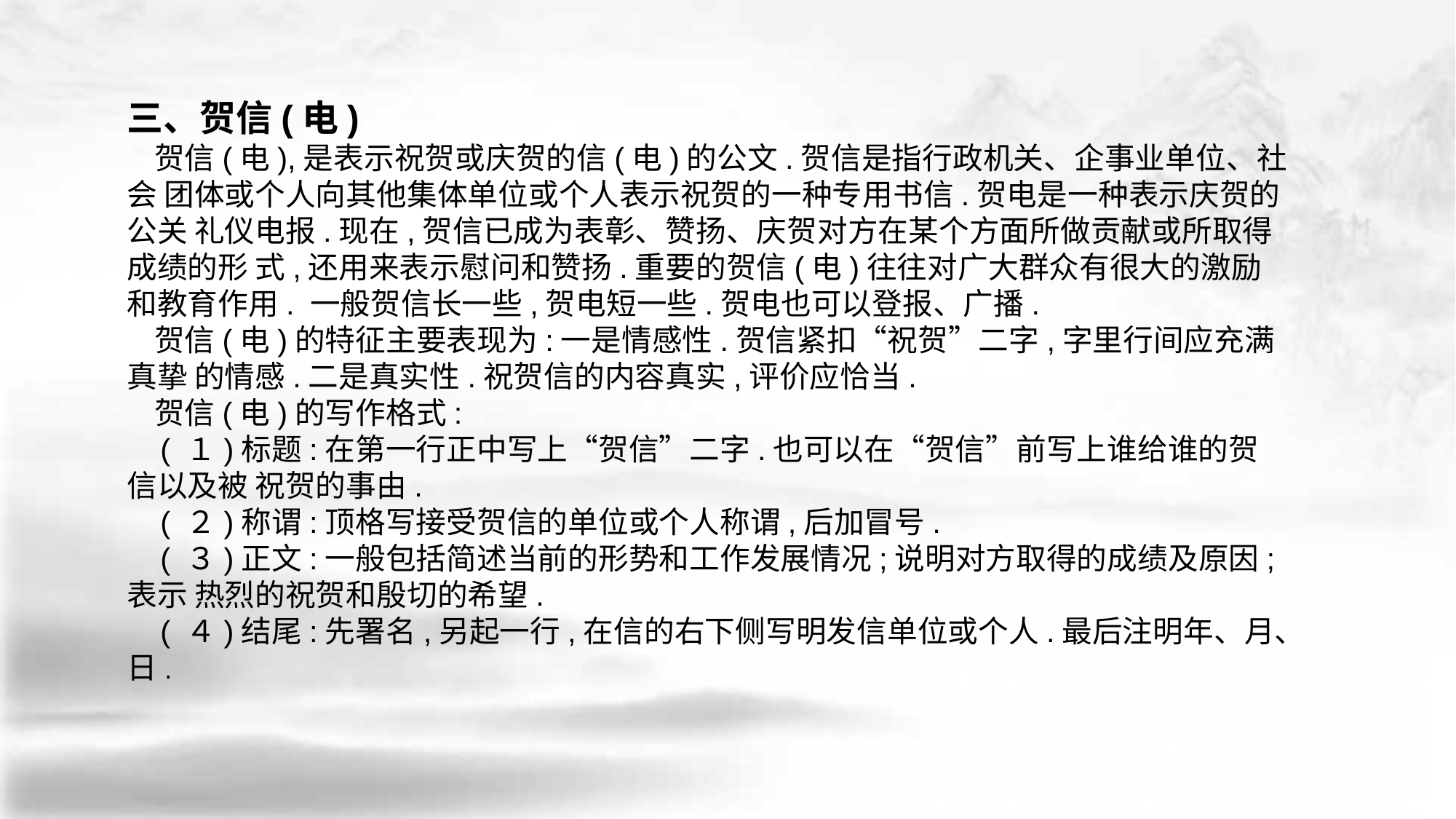

三、贺信(电)
   贺信(电),是表示祝贺或庆贺的信(电)的公文.贺信是指行政机关、企事业单位、社会 团体或个人向其他集体单位或个人表示祝贺的一种专用书信.贺电是一种表示庆贺的公关 礼仪电报.现在,贺信已成为表彰、赞扬、庆贺对方在某个方面所做贡献或所取得成绩的形 式,还用来表示慰问和赞扬.重要的贺信(电)往往对广大群众有很大的激励和教育作用. 一般贺信长一些,贺电短一些.贺电也可以登报、广播.
   贺信(电)的特征主要表现为:一是情感性.贺信紧扣“祝贺”二字,字里行间应充满真挚 的情感.二是真实性.祝贺信的内容真实,评价应恰当.
   贺信(电)的写作格式:
    ( １)标题:在第一行正中写上“贺信”二字.也可以在“贺信”前写上谁给谁的贺信以及被 祝贺的事由.
    ( ２)称谓:顶格写接受贺信的单位或个人称谓,后加冒号.
    ( ３)正文:一般包括简述当前的形势和工作发展情况;说明对方取得的成绩及原因;表示 热烈的祝贺和殷切的希望.
    ( ４)结尾:先署名,另起一行,在信的右下侧写明发信单位或个人.最后注明年、月、日.